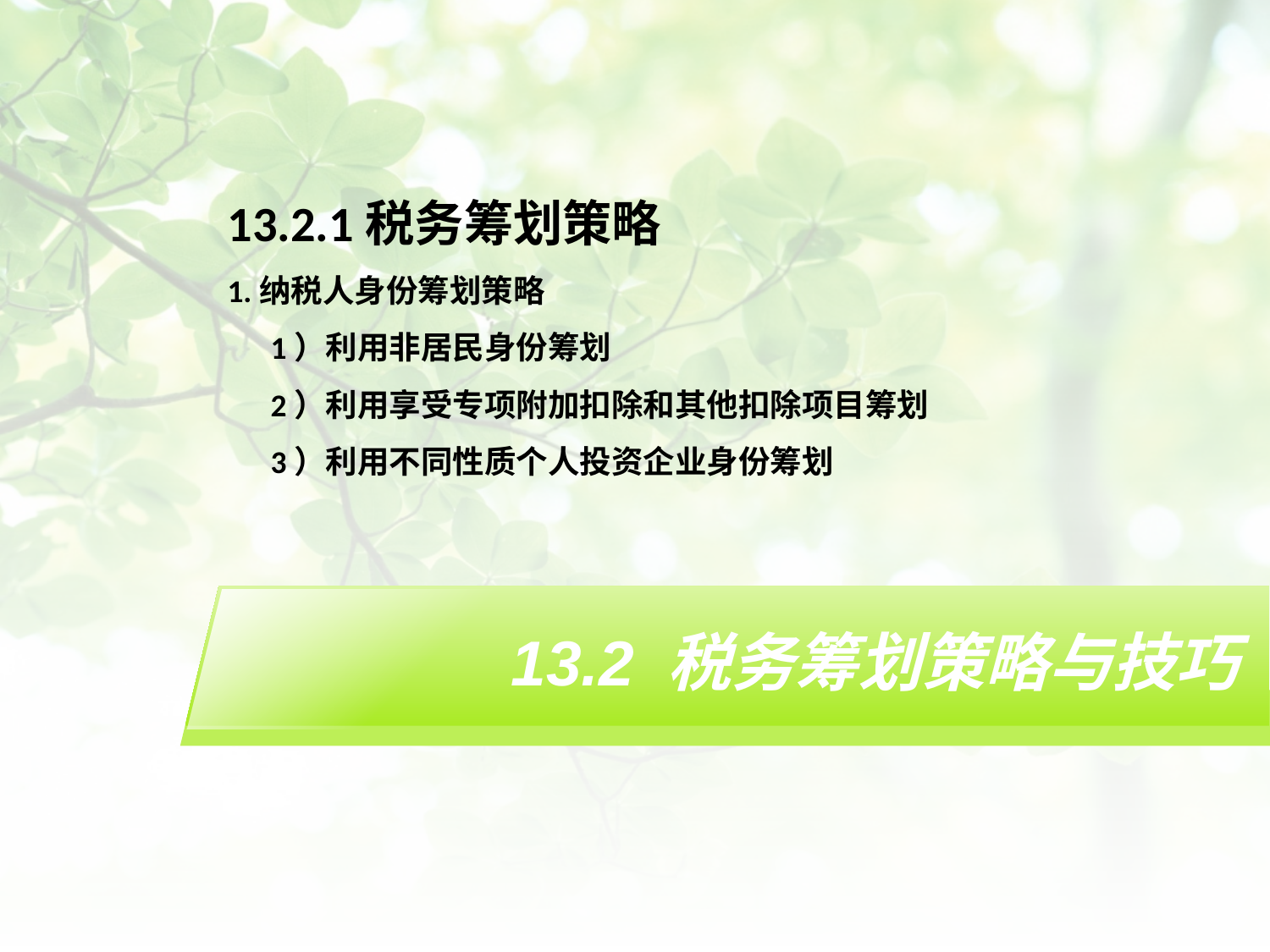

13.2.1税务筹划策略
1.纳税人身份筹划策略
      1）利用非居民身份筹划
      2）利用享受专项附加扣除和其他扣除项目筹划
      3）利用不同性质个人投资企业身份筹划

# 13.2 税务筹划策略与技巧